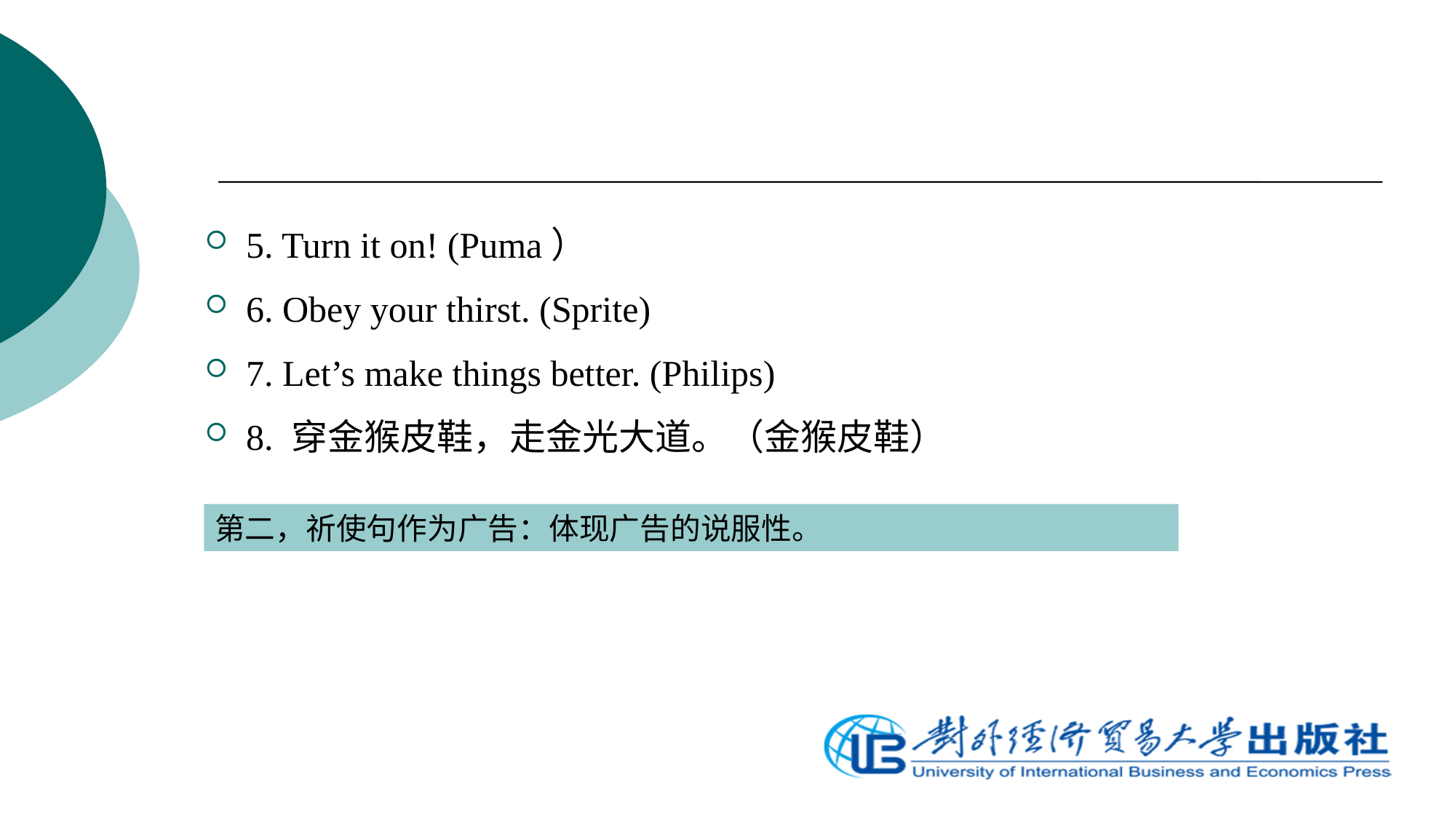

5. Turn it on! (Puma）
6. Obey your thirst. (Sprite)
7. Let’s make things better. (Philips)
8. 穿金猴皮鞋，走金光大道。（金猴皮鞋）
第二，祈使句作为广告：体现广告的说服性。